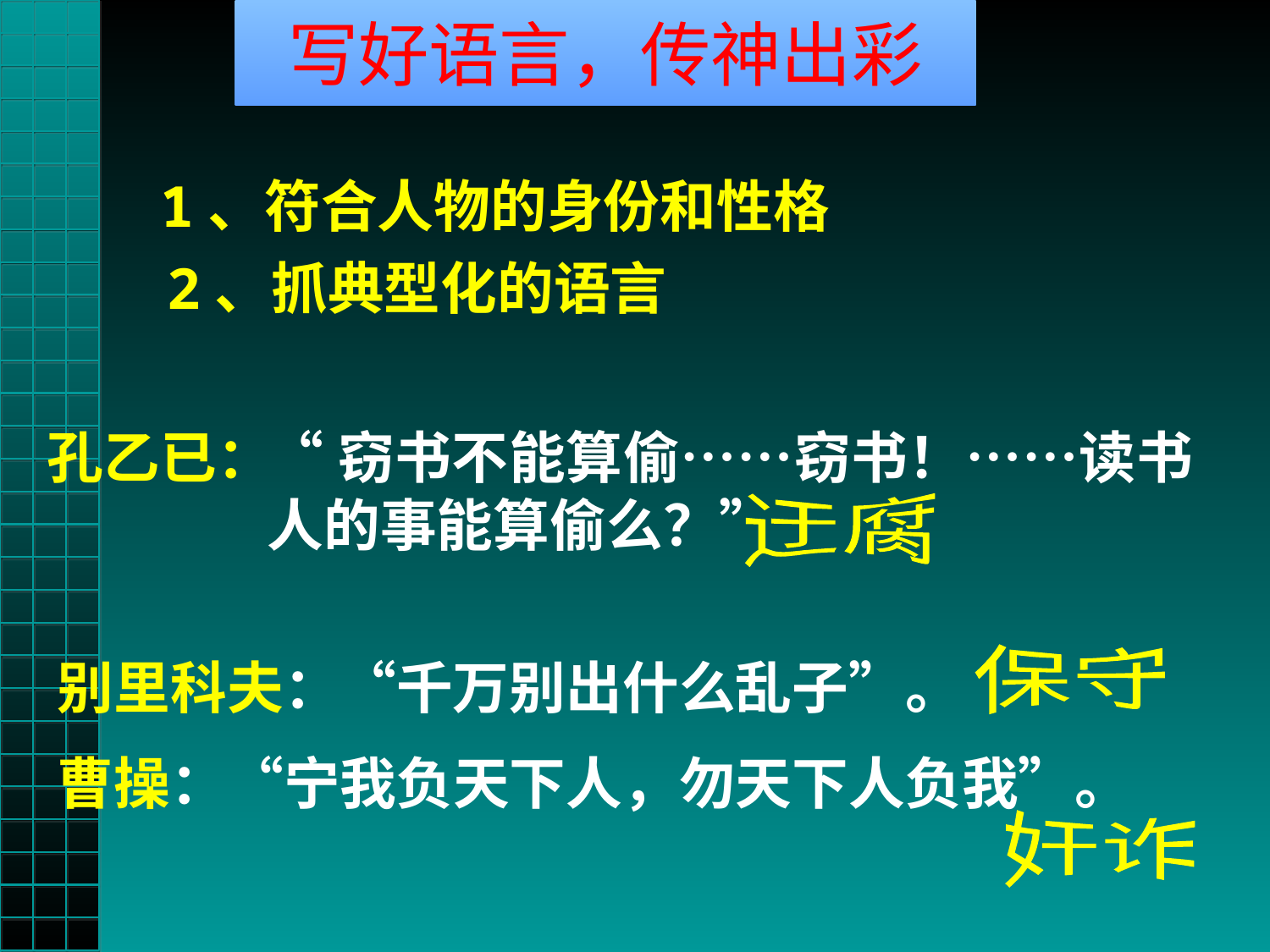

写好语言，传神出彩
1、符合人物的身份和性格
2、抓典型化的语言
孔乙已：
“窃书不能算偷……窃书！……读书人的事能算偷么？”
迂腐
保守
别里科夫：“千万别出什么乱子”。
曹操：“宁我负天下人，勿天下人负我”。
奸诈